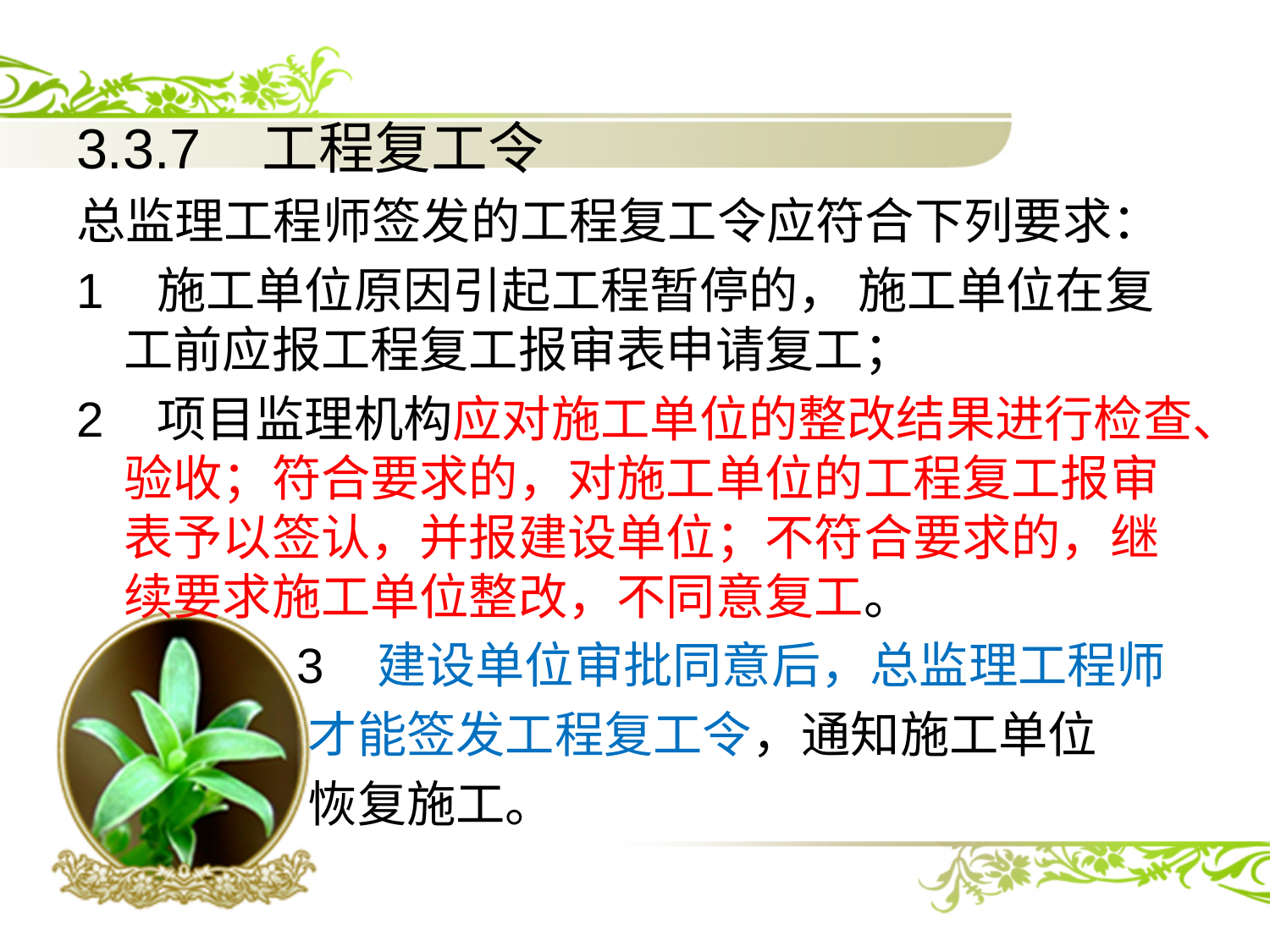

3.3.7   工程复工令
总监理工程师签发的工程复工令应符合下列要求：
1   施工单位原因引起工程暂停的， 施工单位在复工前应报工程复工报审表申请复工；
2   项目监理机构应对施工单位的整改结果进行检查、验收；符合要求的，对施工单位的工程复工报审表予以签认，并报建设单位；不符合要求的，继续要求施工单位整改，不同意复工。
                3   建设单位审批同意后，总监理工程师
                    才能签发工程复工令，通知施工单位
                    恢复施工。